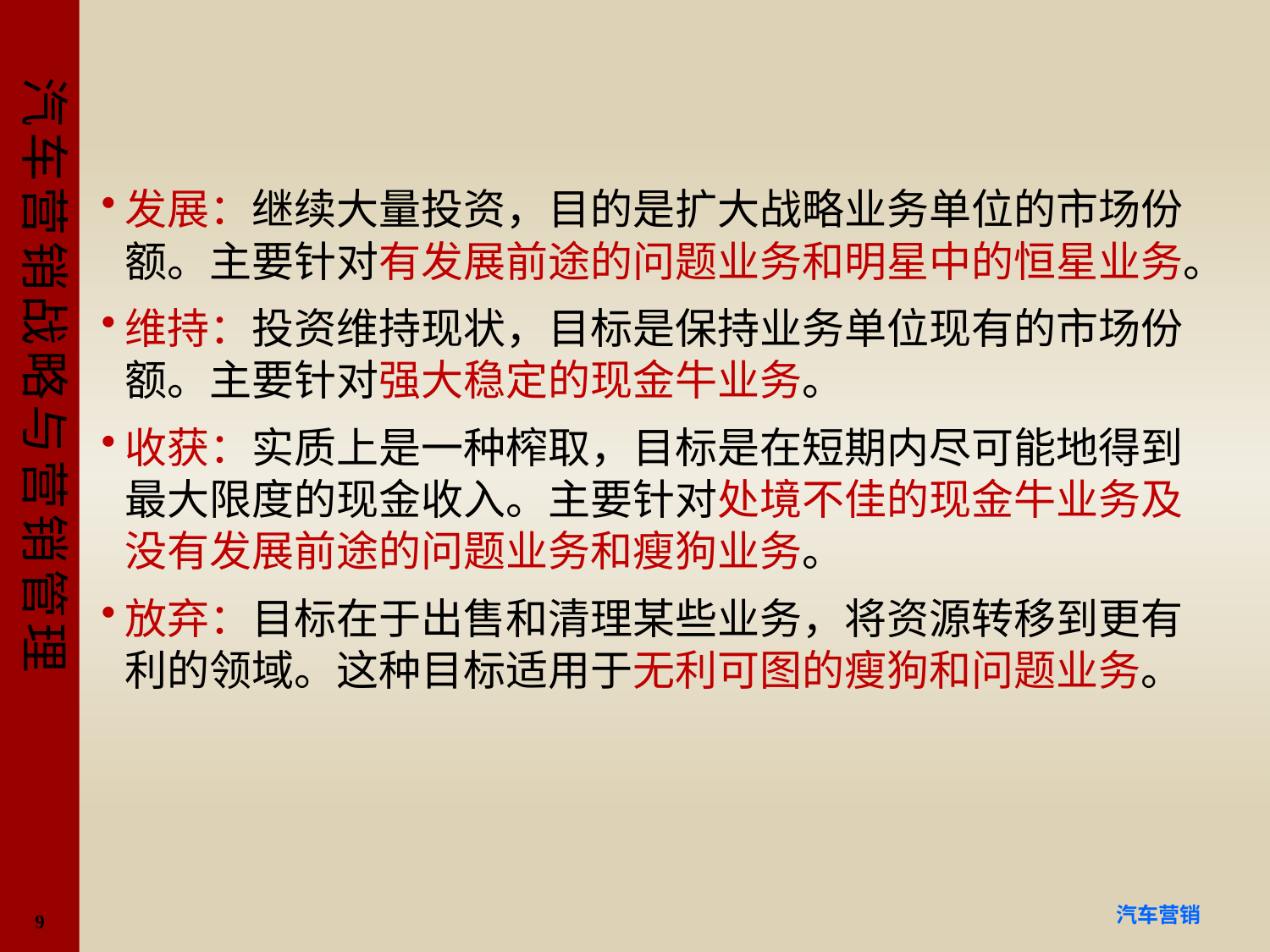

#
发展：继续大量投资，目的是扩大战略业务单位的市场份额。主要针对有发展前途的问题业务和明星中的恒星业务。
维持：投资维持现状，目标是保持业务单位现有的市场份额。主要针对强大稳定的现金牛业务。
收获：实质上是一种榨取，目标是在短期内尽可能地得到最大限度的现金收入。主要针对处境不佳的现金牛业务及没有发展前途的问题业务和瘦狗业务。
放弃：目标在于出售和清理某些业务，将资源转移到更有利的领域。这种目标适用于无利可图的瘦狗和问题业务。

9